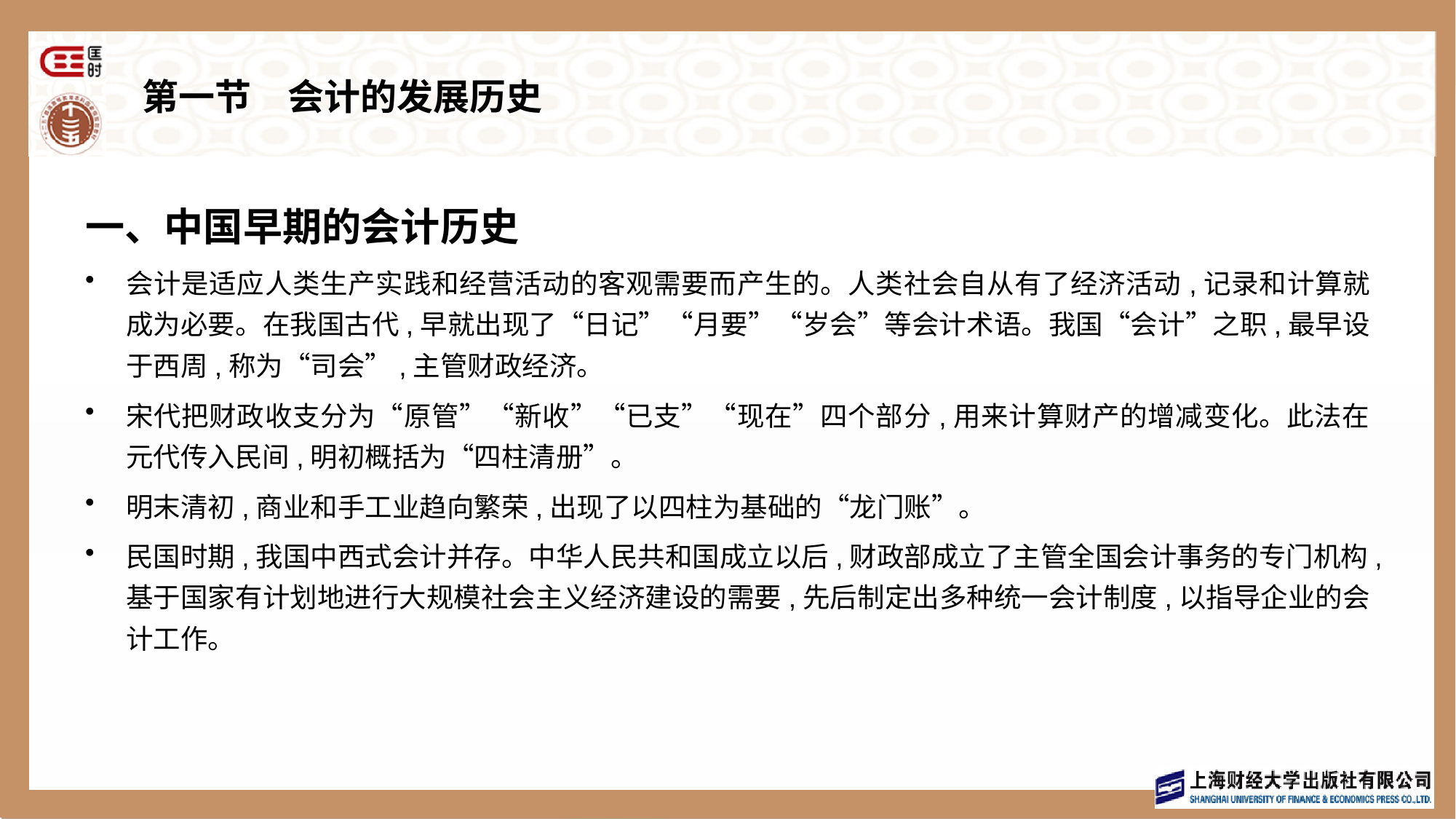

# 第一节　会计的发展历史
一、中国早期的会计历史
会计是适应人类生产实践和经营活动的客观需要而产生的。人类社会自从有了经济活动,记录和计算就成为必要。在我国古代,早就出现了“日记”“月要”“岁会”等会计术语。我国“会计”之职,最早设于西周,称为“司会”,主管财政经济。
宋代把财政收支分为“原管”“新收”“已支”“现在”四个部分,用来计算财产的增减变化。此法在元代传入民间,明初概括为“四柱清册”。
明末清初,商业和手工业趋向繁荣,出现了以四柱为基础的“龙门账”。
民国时期,我国中西式会计并存。中华人民共和国成立以后,财政部成立了主管全国会计事务的专门机构,基于国家有计划地进行大规模社会主义经济建设的需要,先后制定出多种统一会计制度,以指导企业的会计工作。